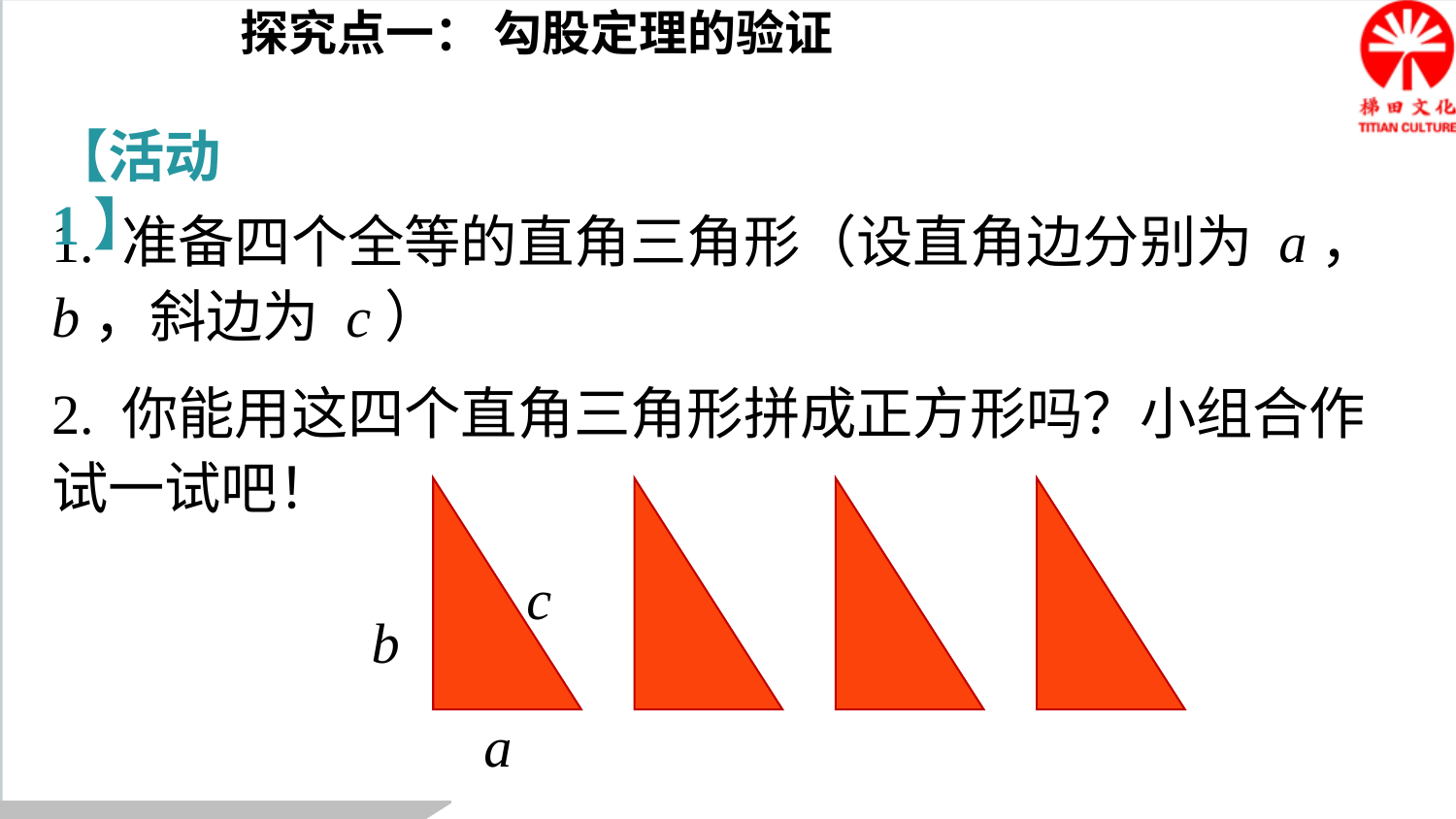

探究点一： 勾股定理的验证
【活动1】
1. 准备四个全等的直角三角形（设直角边分别为 a，b，斜边为 c）
2. 你能用这四个直角三角形拼成正方形吗？小组合作试一试吧！

c
b
a